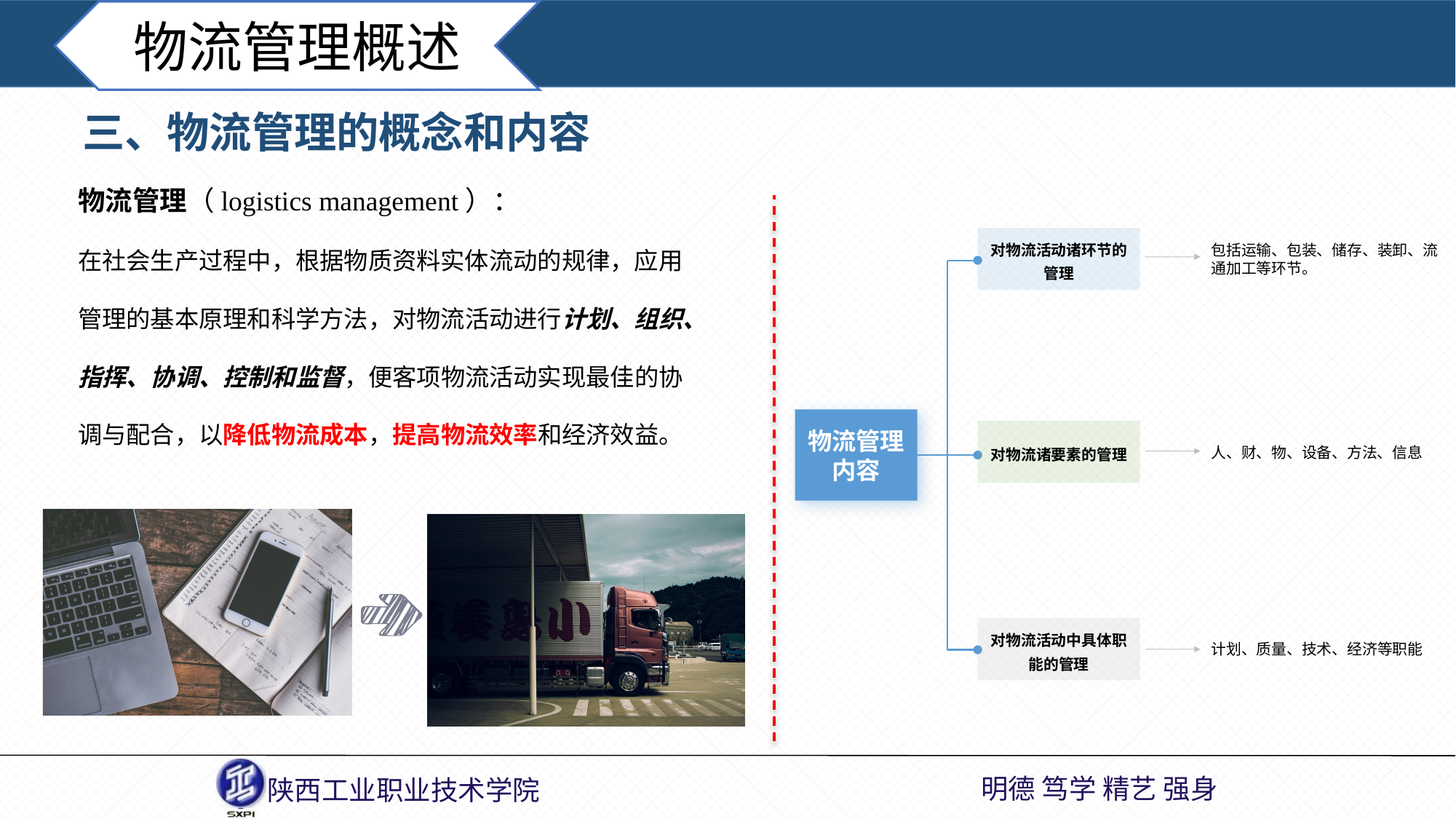

物流管理概述
三、物流管理的概念和内容
物流管理（logistics management）：
在社会生产过程中，根据物质资料实体流动的规律，应用管理的基本原理和科学方法，对物流活动进行计划、组织、指挥、协调、控制和监督，便客项物流活动实现最佳的协调与配合，以降低物流成本，提高物流效率和经济效益。
对物流活动诸环节的管理
包括运输、包装、储存、装卸、流通加工等环节。
物流管理内容
对物流诸要素的管理
人、财、物、设备、方法、信息
对物流活动中具体职能的管理
计划、质量、技术、经济等职能